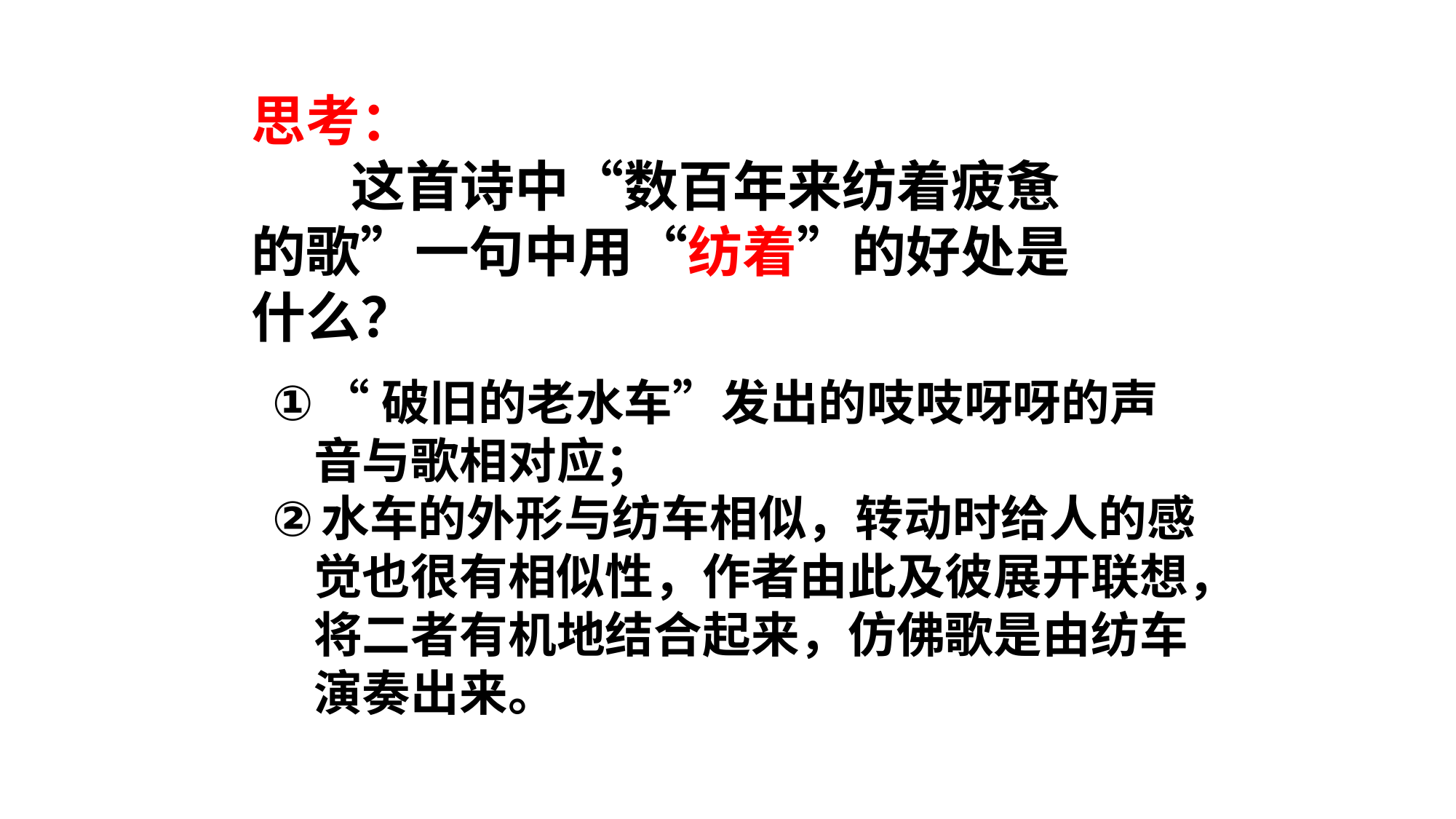

思考：
       这首诗中“数百年来纺着疲惫的歌”一句中用“纺着”的好处是什么？
“破旧的老水车”发出的吱吱呀呀的声音与歌相对应；
水车的外形与纺车相似，转动时给人的感觉也很有相似性，作者由此及彼展开联想，将二者有机地结合起来，仿佛歌是由纺车演奏出来。